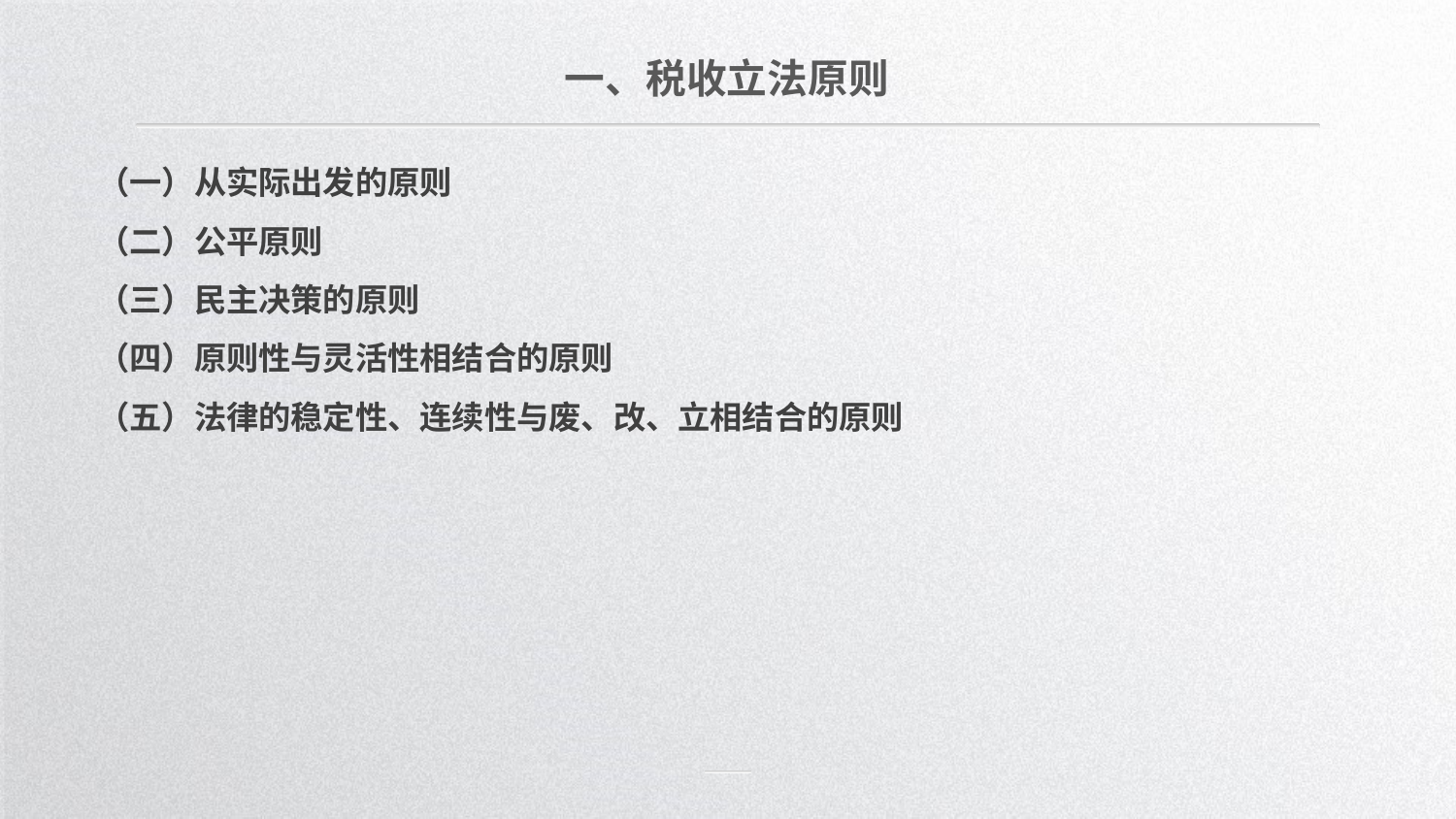

一、税收立法原则
（一）从实际出发的原则
（二）公平原则
（三）民主决策的原则
（四）原则性与灵活性相结合的原则
（五）法律的稳定性、连续性与废、改、立相结合的原则